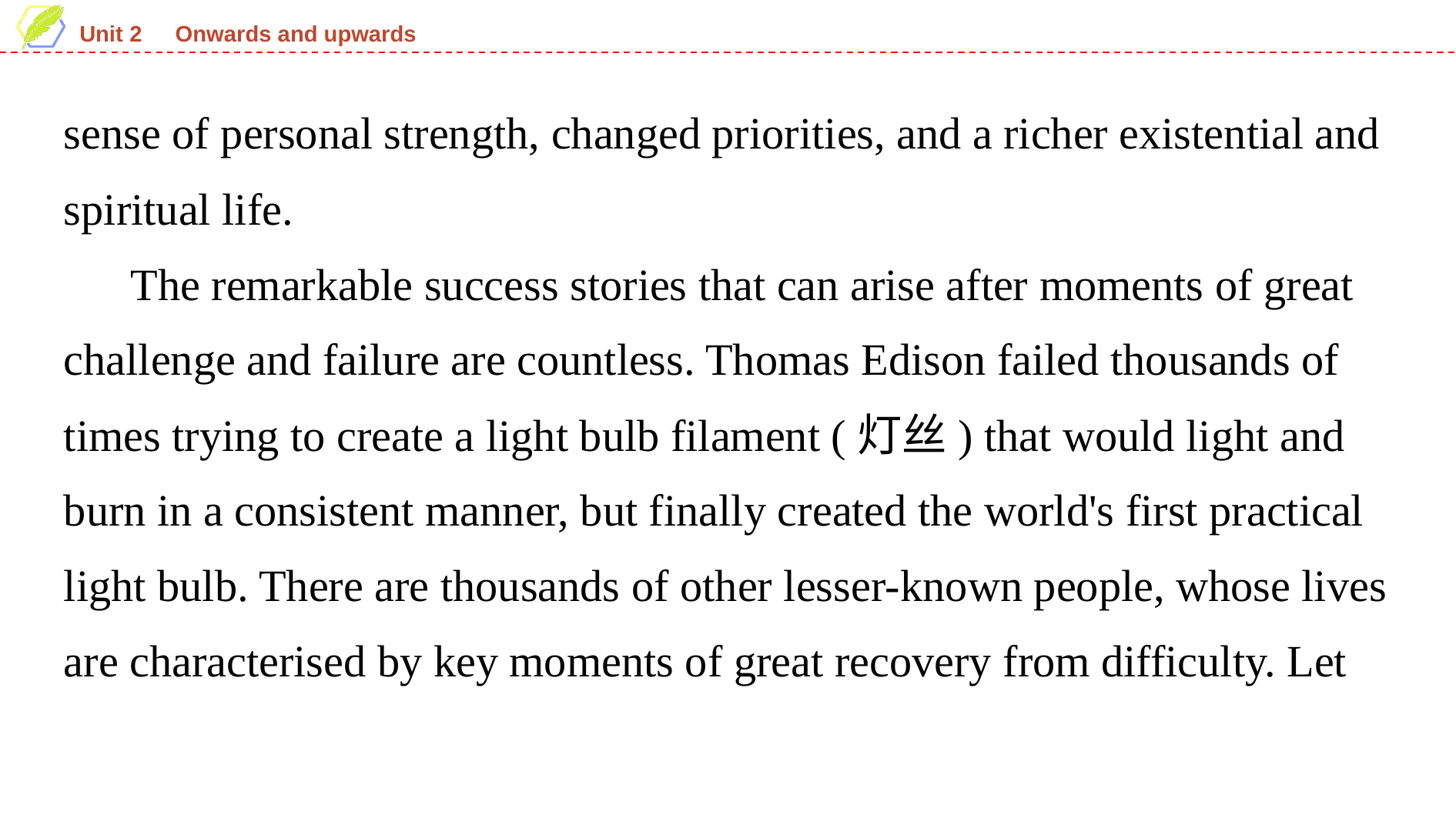

sense of personal strength, changed priorities, and a richer existential and spiritual life.
      The remarkable success stories that can arise after moments of great challenge and failure are countless. Thomas Edison failed thousands of times trying to create a light bulb filament (灯丝) that would light and burn in a consistent manner, but finally created the world's first practical light bulb. There are thousands of other lesser­-known people, whose lives are characterised by key moments of great recovery from difficulty. Let